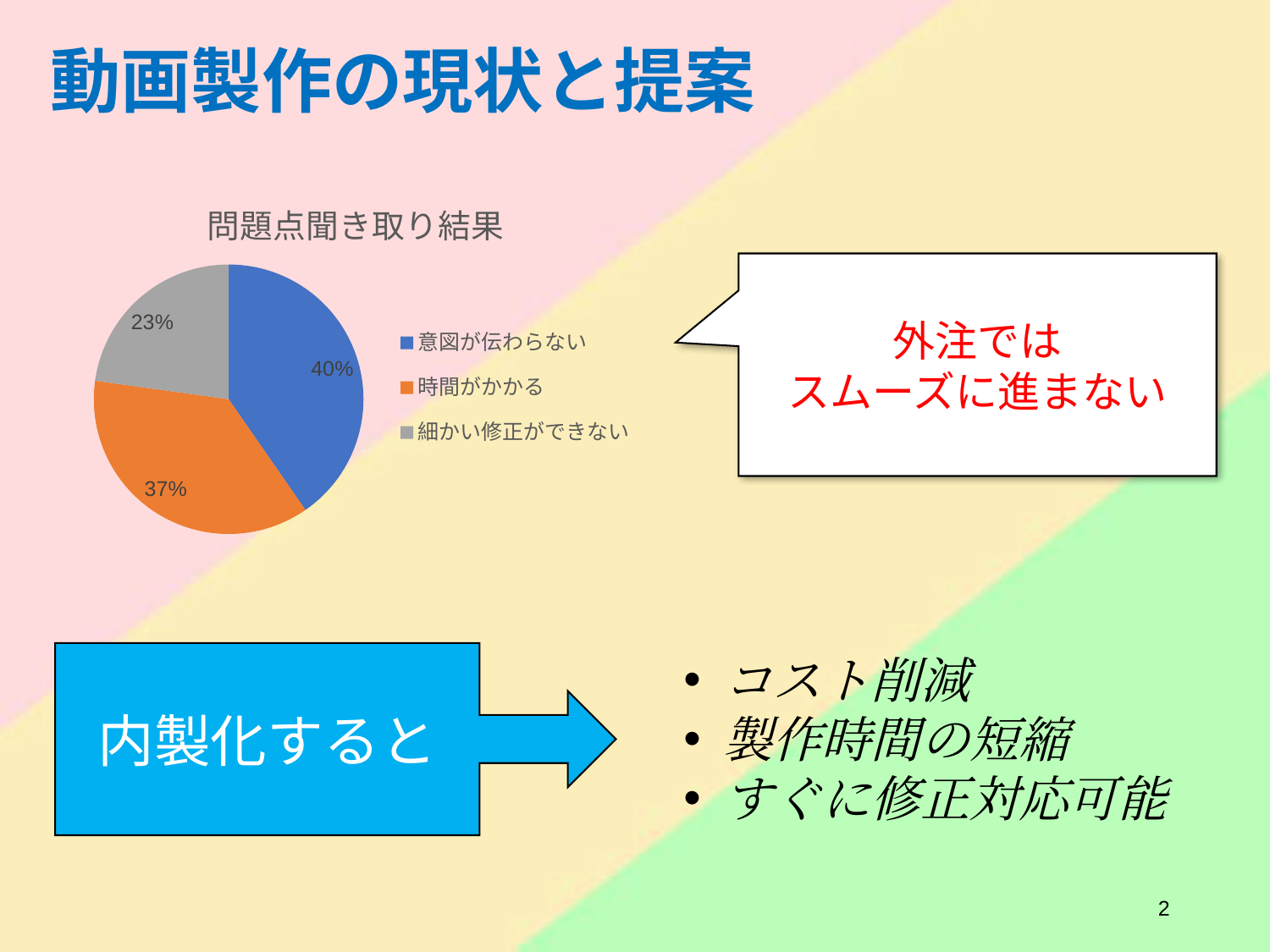

動画製作の現状と提案

### Chart: 問題点聞き取り結果

| Category | 回答数 |
|---|---|
| 意図が伝わらない | 23.0 |
| 時間がかかる | 21.0 |
| 細かい修正ができない | 13.0 |
外注では
スムーズに進まない
内製化すると
コスト削減
製作時間の短縮
すぐに修正対応可能
2